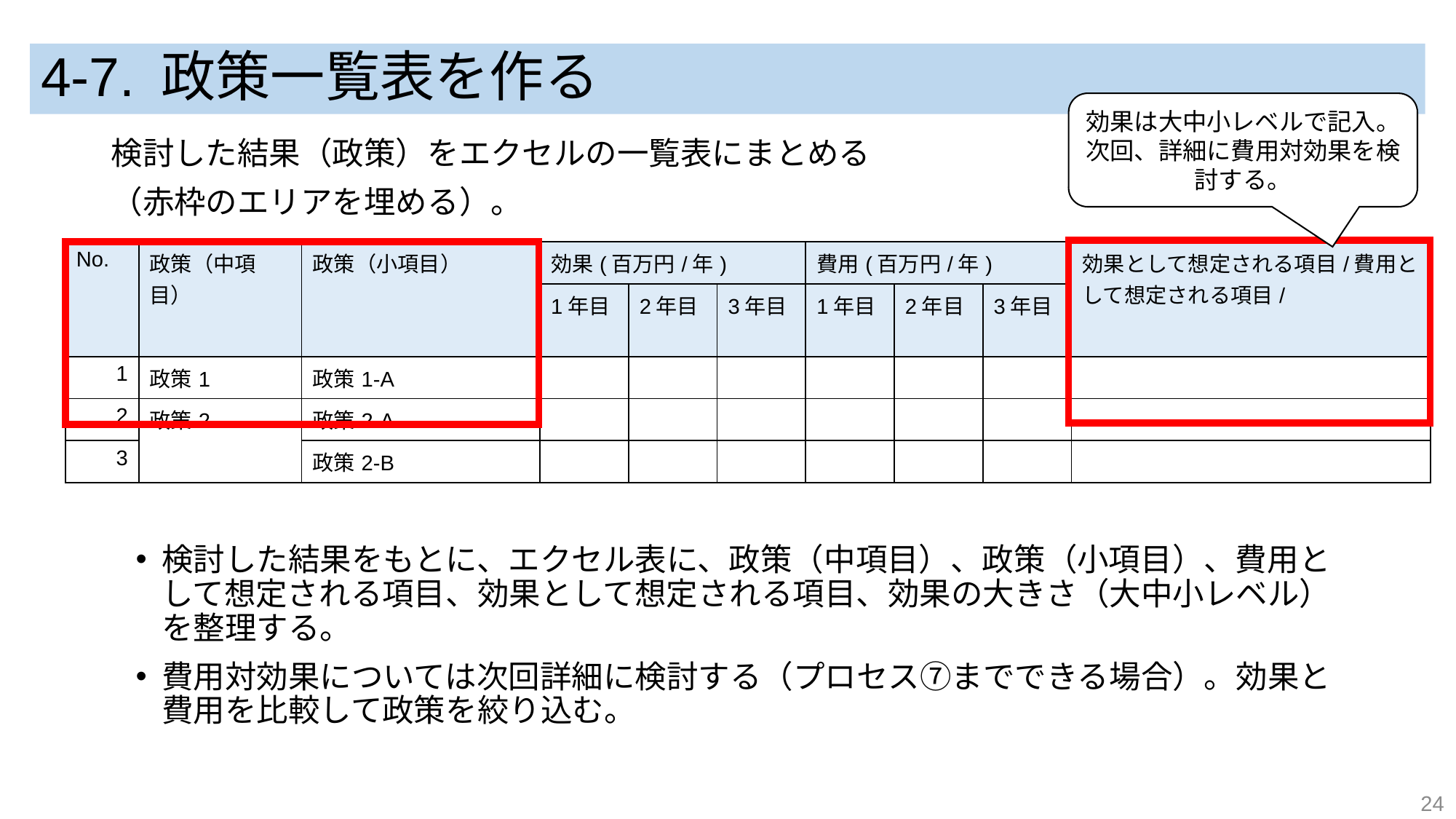

# 4-7. 政策一覧表を作る
効果は大中小レベルで記入。
次回、詳細に費用対効果を検討する。
検討した結果（政策）をエクセルの一覧表にまとめる
（赤枠のエリアを埋める）。

検討した結果をもとに、エクセル表に、政策（中項目）、政策（小項目）、費用として想定される項目、効果として想定される項目、効果の大きさ（大中小レベル）を整理する。
費用対効果については次回詳細に検討する（プロセス⑦までできる場合）。効果と費用を比較して政策を絞り込む。

| No. | 政策（中項目） | 政策（小項目） | 効果(百万円/年) |  |  | 費用(百万円/年) |  |  | 効果として想定される項目/費用として想定される項目/ |
| --- | --- | --- | --- | --- | --- | --- | --- | --- | --- |
|  |  |  | 1年目 | 2年目 | 3年目 | 1年目 | 2年目 | 3年目 |  |
| 1 | 政策1 | 政策1-A |  |  |  |  |  |  |  |
| 2 | 政策2 | 政策2-A |  |  |  |  |  |  |  |
| 3 |  | 政策2-B |  |  |  |  |  |  |  |

24